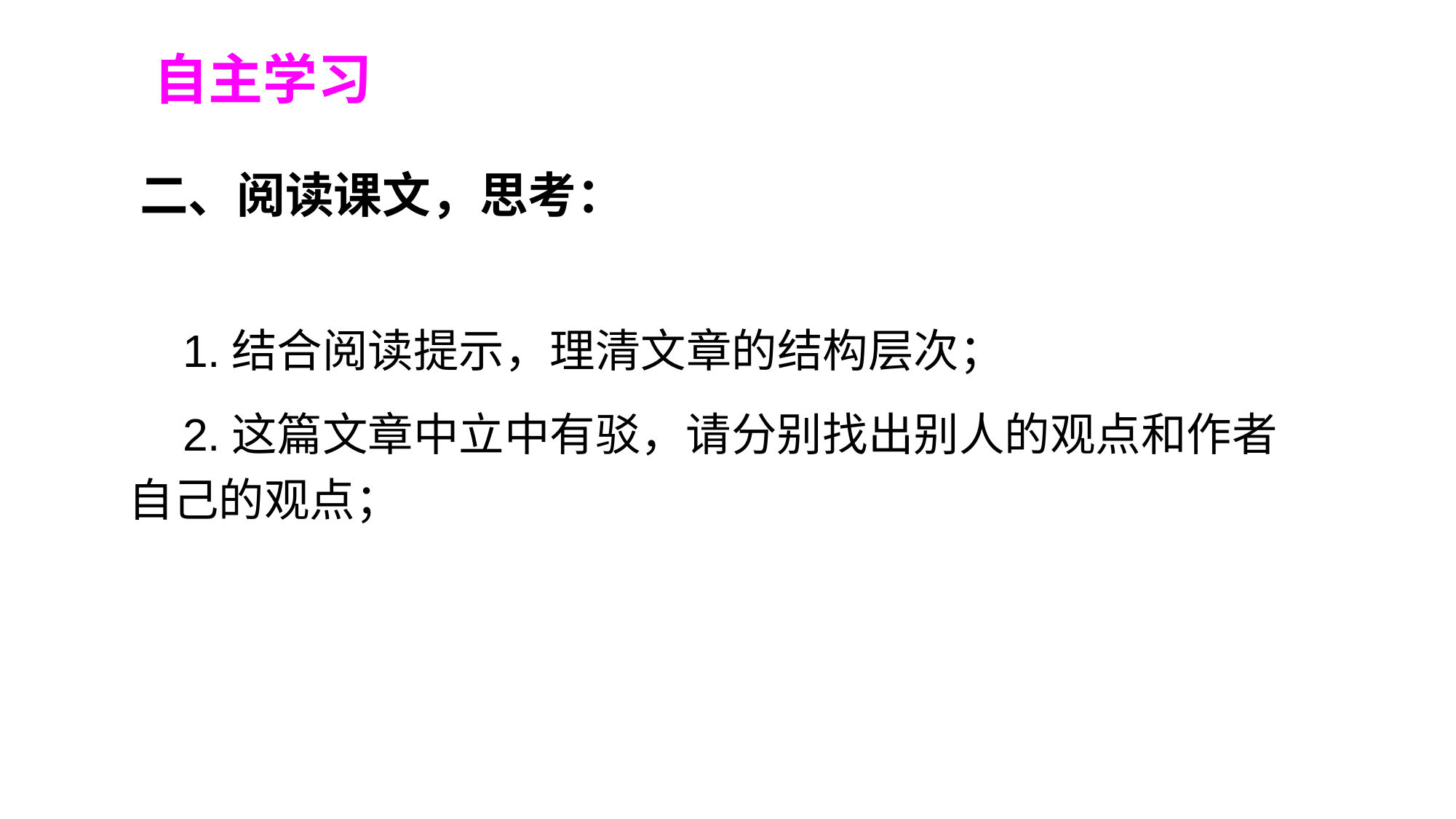

自主学习
二、阅读课文，思考：
1.结合阅读提示，理清文章的结构层次；
2.这篇文章中立中有驳，请分别找出别人的观点和作者自己的观点；